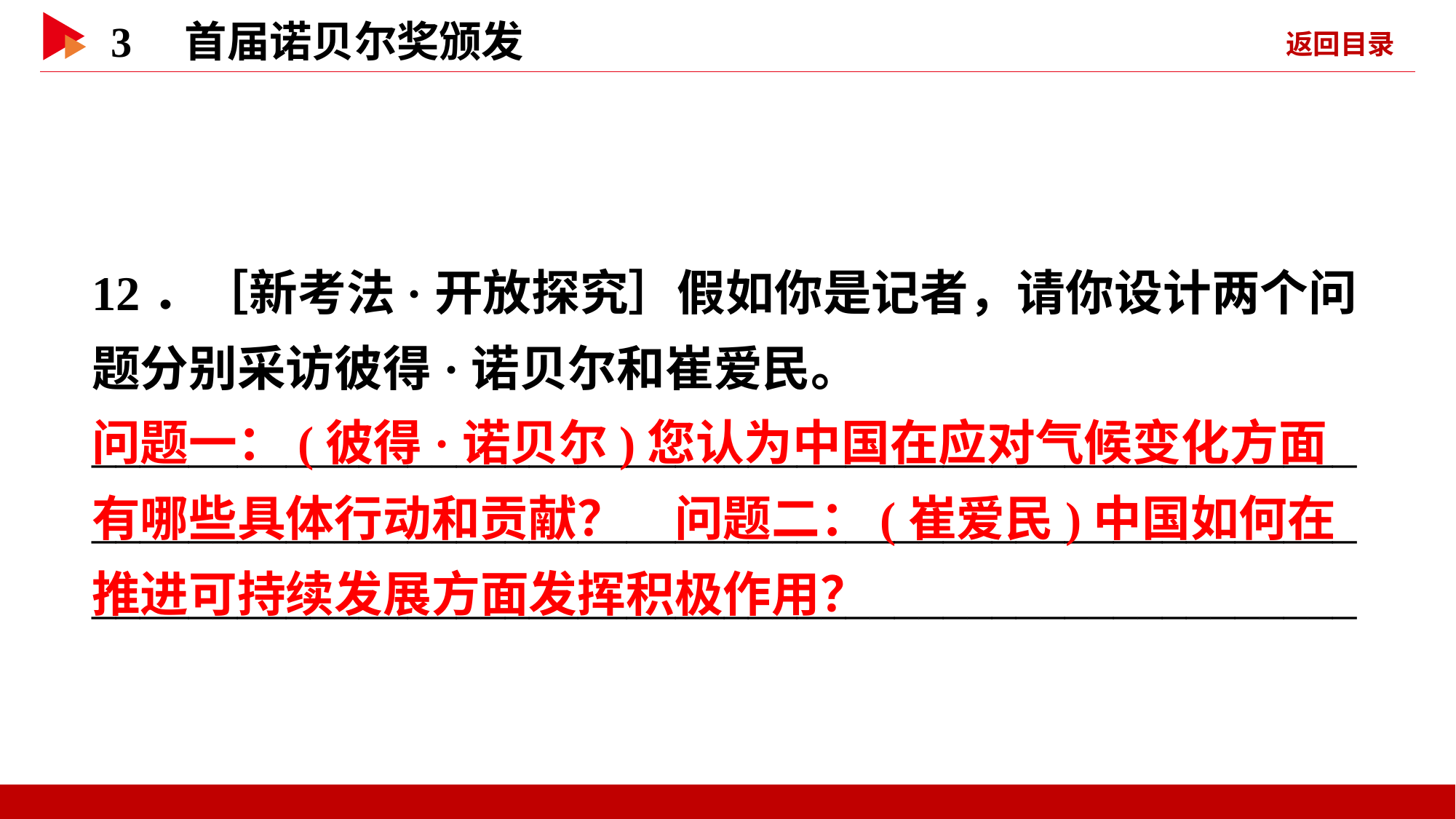

12．［新考法·开放探究］假如你是记者，请你设计两个问题分别采访彼得·诺贝尔和崔爱民。
____________________________________________________________________________________________________________________________________________________________
问题一：(彼得·诺贝尔)您认为中国在应对气候变化方面有哪些具体行动和贡献？　问题二：(崔爱民)中国如何在推进可持续发展方面发挥积极作用？